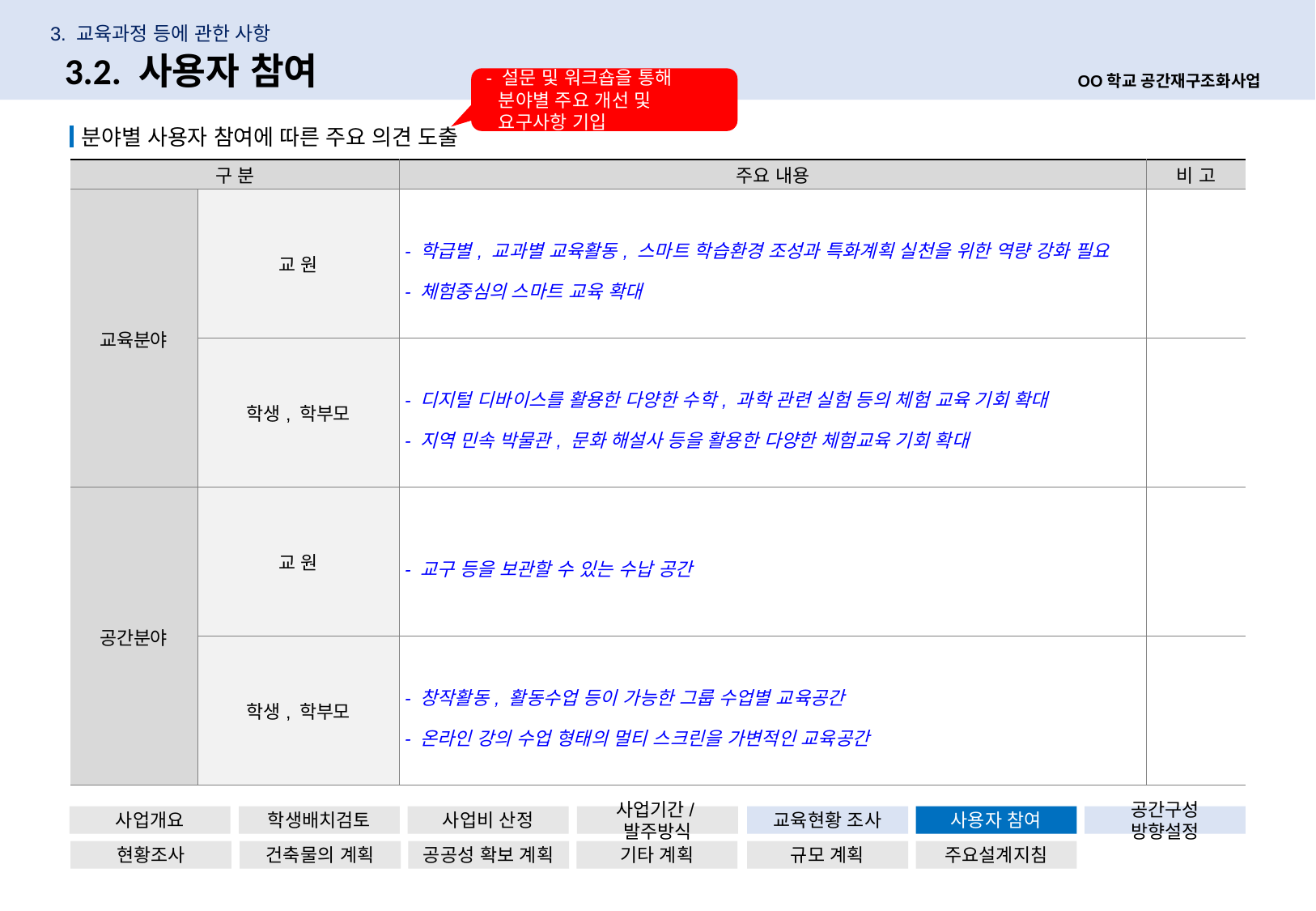

3. 교육과정 등에 관한 사항
17
3.2. 사용자 참여
OO학교 공간재구조화사업
- 설문 및 워크숍을 통해 분야별 주요 개선 및 요구사항 기입
 분야별 사용자 참여에 따른 주요 의견 도출
| 구 분 |  | 주요 내용 | 비 고 |
| --- | --- | --- | --- |
| 교육분야 | 교 원 | - 학급별, 교과별 교육활동, 스마트 학습환경 조성과 특화계획 실천을 위한 역량 강화 필요 - 체험중심의 스마트 교육 확대 |  |
|  | 학생, 학부모 | - 디지털 디바이스를 활용한 다양한 수학, 과학 관련 실험 등의 체험 교육 기회 확대 - 지역 민속 박물관, 문화 해설사 등을 활용한 다양한 체험교육 기회 확대 |  |
| 공간분야 | 교 원 | - 교구 등을 보관할 수 있는 수납 공간 |  |
|  | 학생, 학부모 | - 창작활동, 활동수업 등이 가능한 그룹 수업별 교육공간 - 온라인 강의 수업 형태의 멀티 스크린을 가변적인 교육공간 |  |
사업개요
학생배치검토
사업비 산정
사업기간/발주방식
교육현황 조사
사용자 참여
공간구성 방향설정
현황조사
건축물의 계획
공공성 확보 계획
기타 계획
규모 계획
주요설계지침